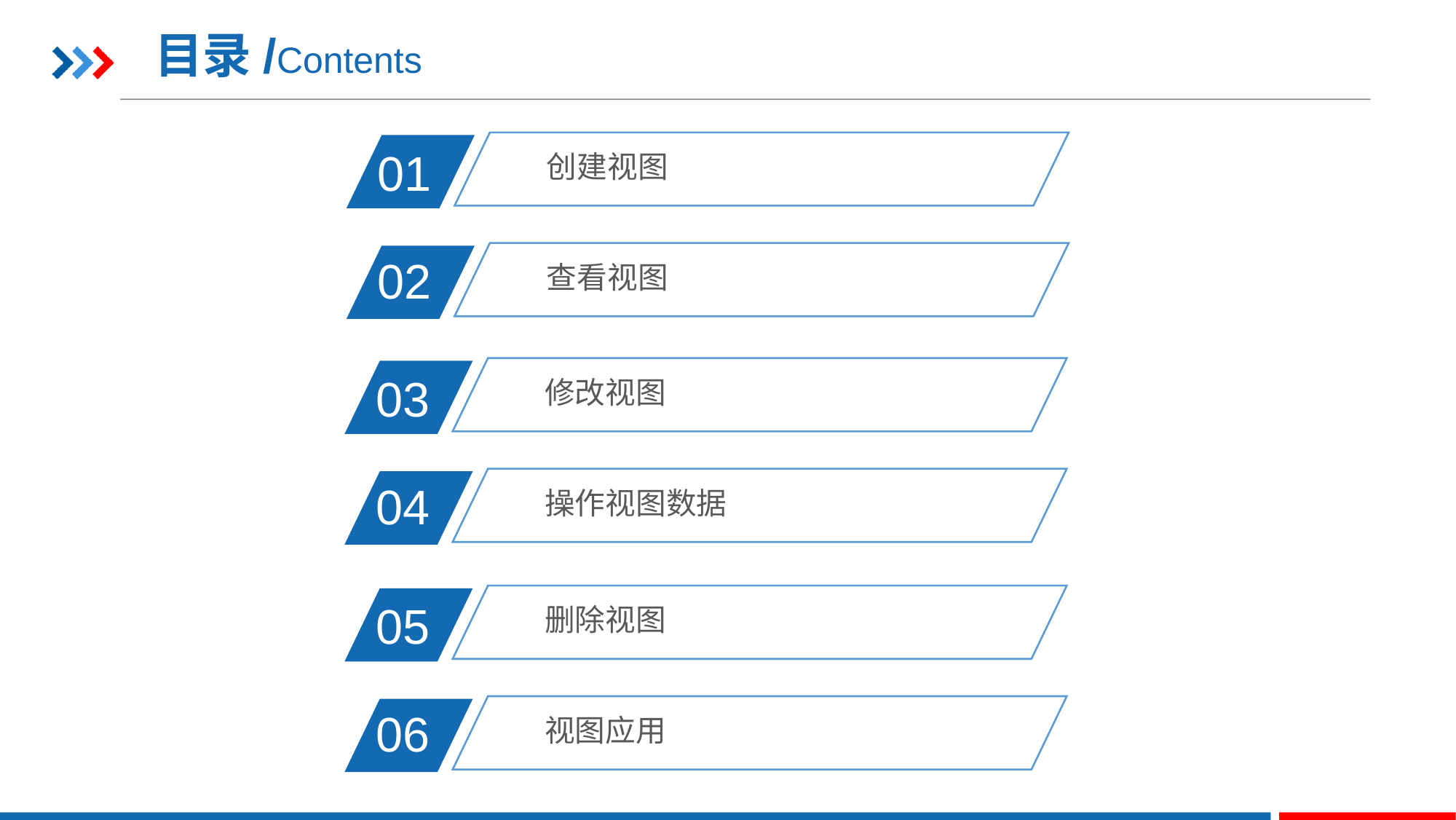

目录/Contents

创建视图

01

查看视图
02

修改视图

03

操作视图数据
04

删除视图

05

视图应用
06